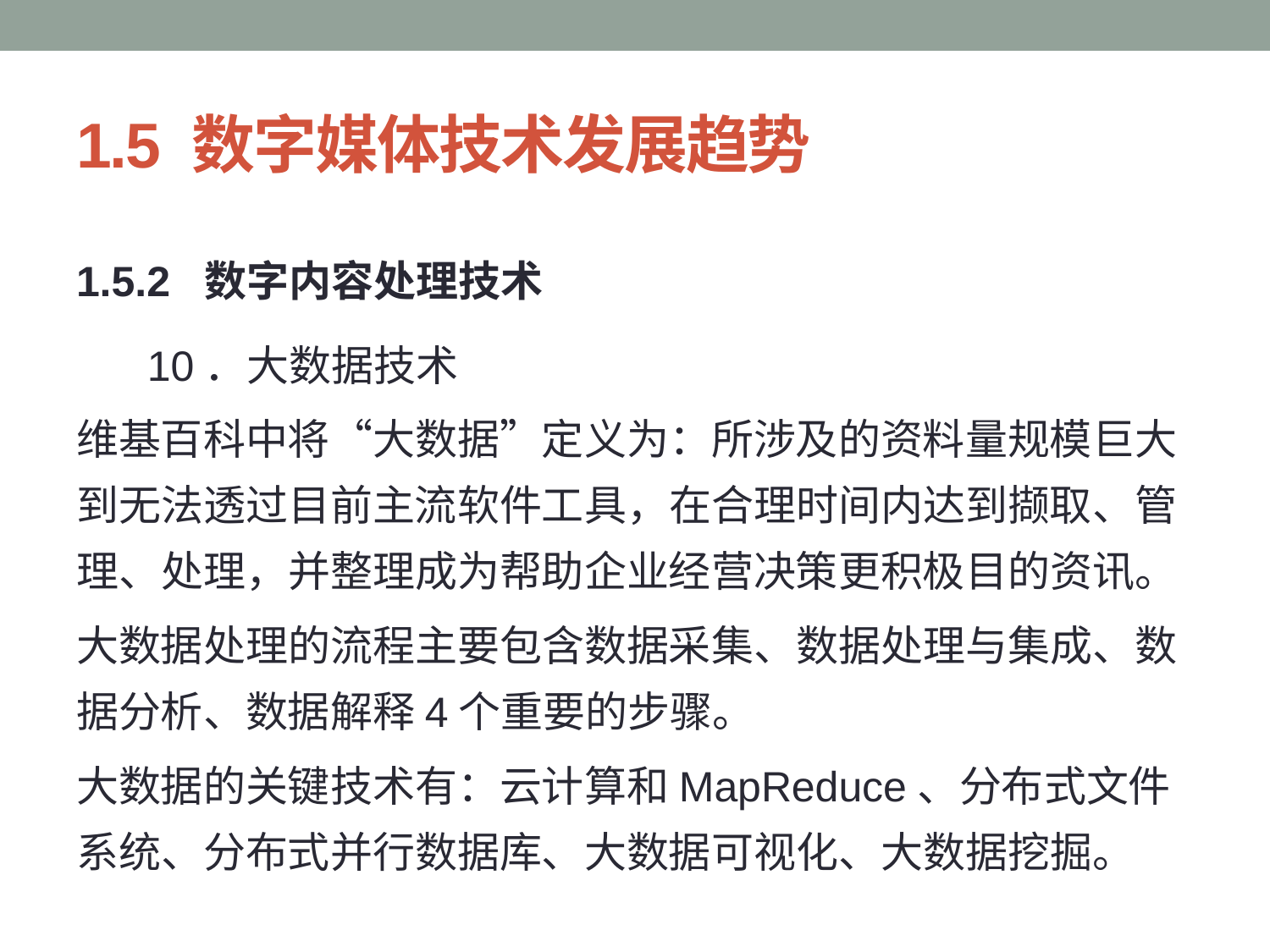

# 1.5 数字媒体技术发展趋势
1.5.2  数字内容处理技术
      10．大数据技术
维基百科中将“大数据”定义为：所涉及的资料量规模巨大到无法透过目前主流软件工具，在合理时间内达到撷取、管理、处理，并整理成为帮助企业经营决策更积极目的资讯。
大数据处理的流程主要包含数据采集、数据处理与集成、数据分析、数据解释4个重要的步骤。
大数据的关键技术有：云计算和MapReduce、分布式文件系统、分布式并行数据库、大数据可视化、大数据挖掘。